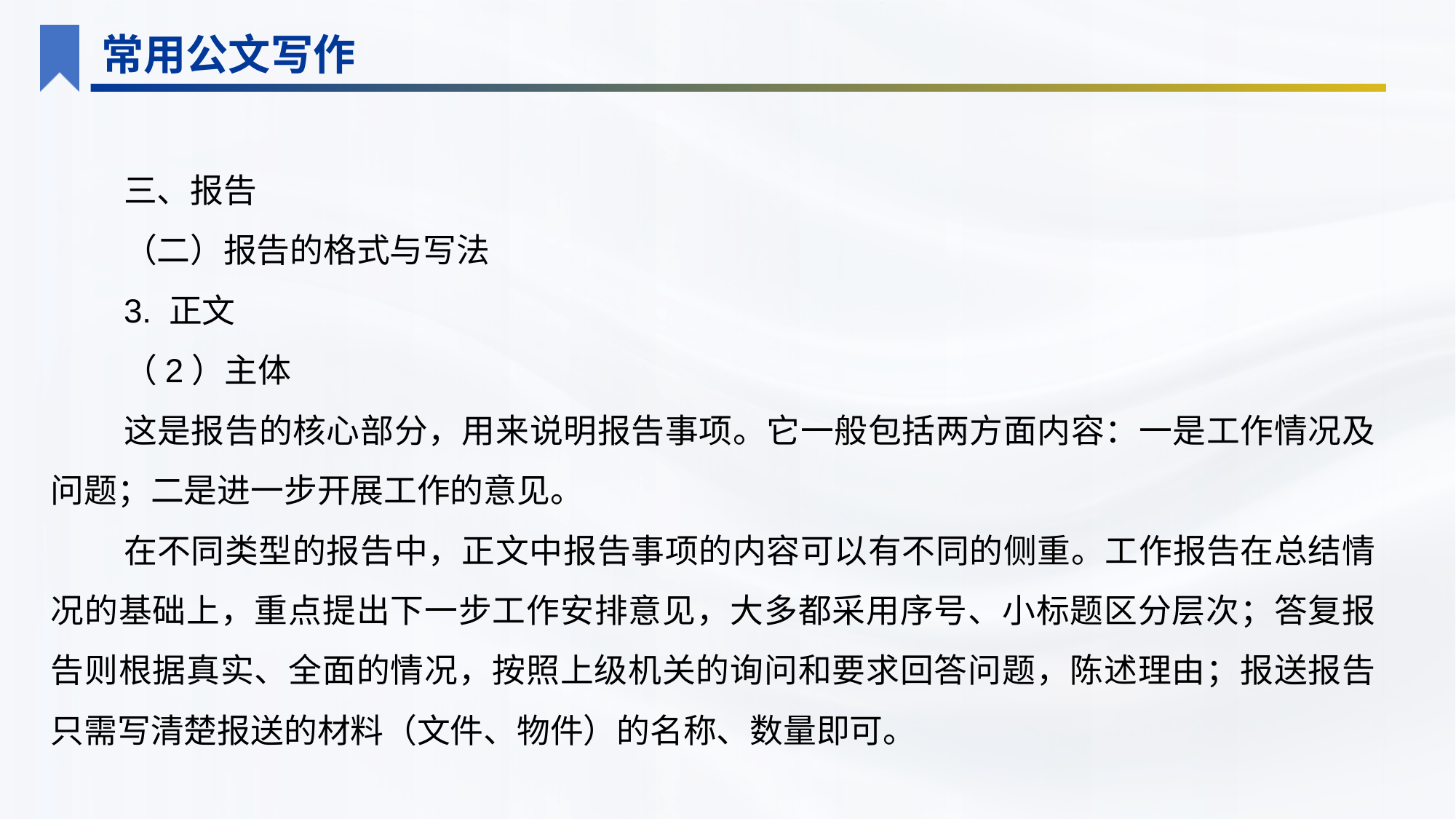

常用公文写作
三、报告
（二）报告的格式与写法
3. 正文
（2）主体
这是报告的核心部分，用来说明报告事项。它一般包括两方面内容：一是工作情况及问题；二是进一步开展工作的意见。
在不同类型的报告中，正文中报告事项的内容可以有不同的侧重。工作报告在总结情况的基础上，重点提出下一步工作安排意见，大多都采用序号、小标题区分层次；答复报告则根据真实、全面的情况，按照上级机关的询问和要求回答问题，陈述理由；报送报告只需写清楚报送的材料（文件、物件）的名称、数量即可。